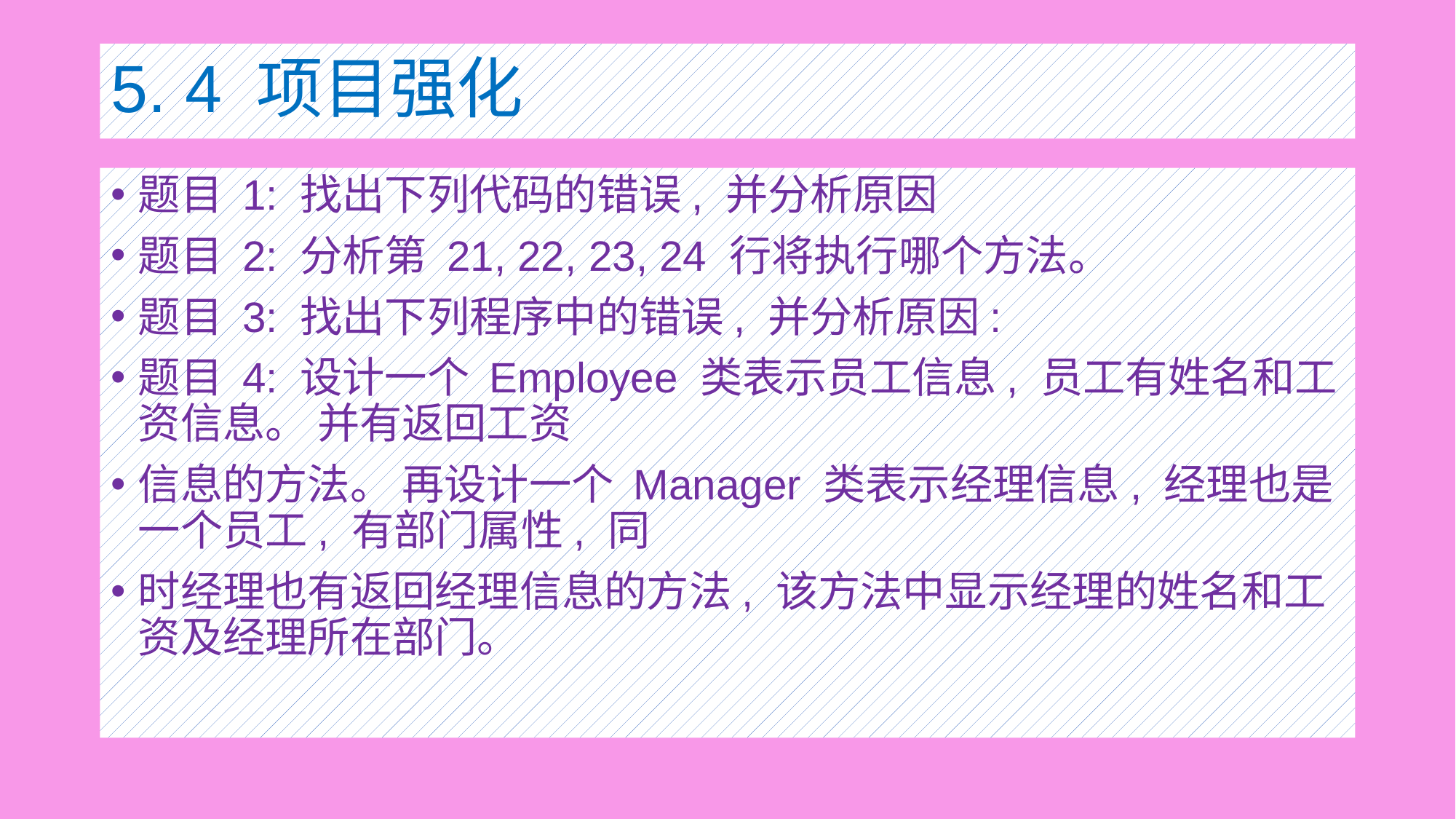

# 5. 4 项目强化
题目 1: 找出下列代码的错误, 并分析原因
题目 2: 分析第 21, 22, 23, 24 行将执行哪个方法。
题目 3: 找出下列程序中的错误, 并分析原因:
题目 4: 设计一个 Employee 类表示员工信息, 员工有姓名和工资信息。 并有返回工资
信息的方法。 再设计一个 Manager 类表示经理信息, 经理也是一个员工, 有部门属性, 同
时经理也有返回经理信息的方法, 该方法中显示经理的姓名和工资及经理所在部门。